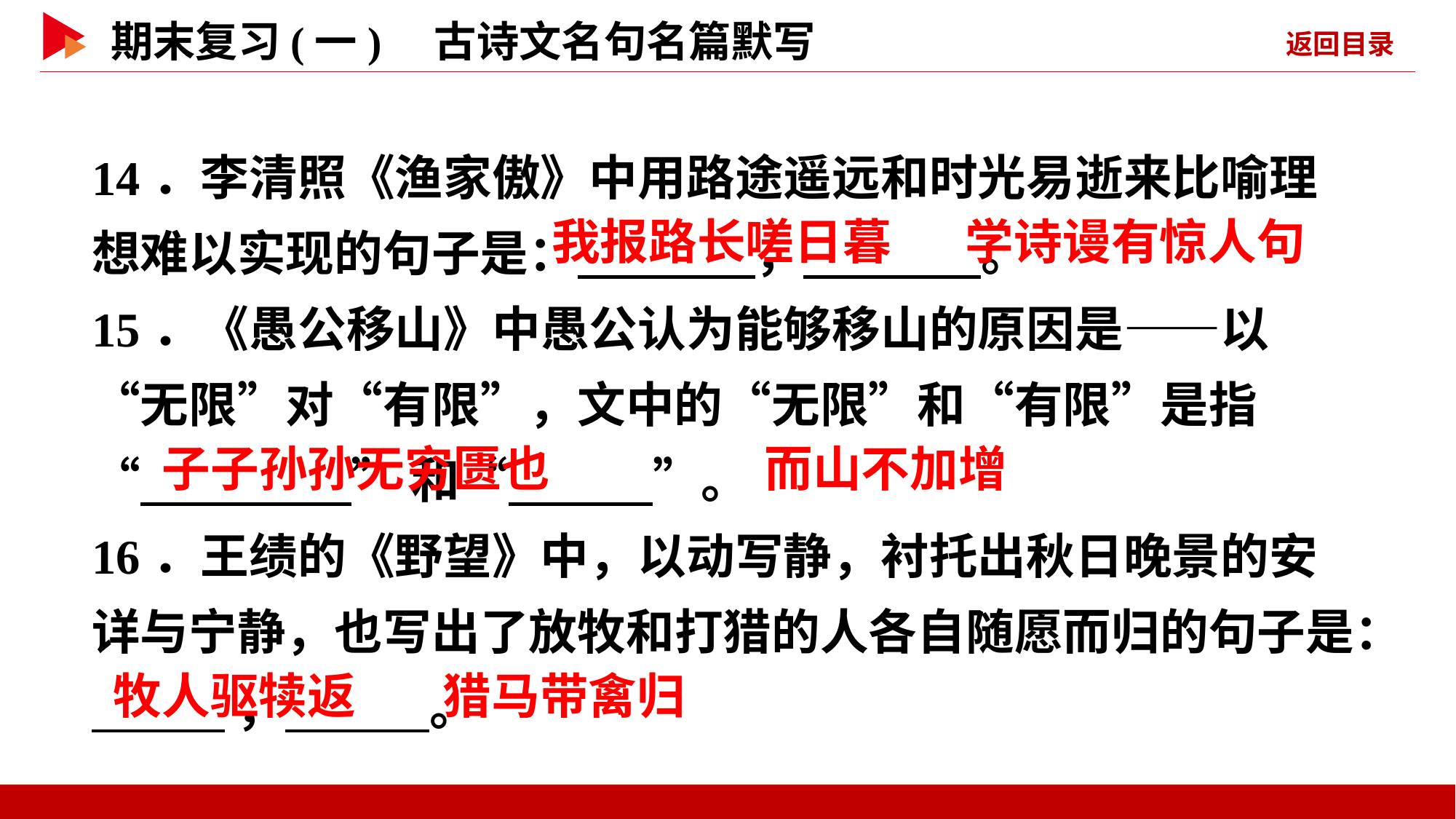

14．李清照《渔家傲》中用路途遥远和时光易逝来比喻理想难以实现的句子是：                ，                。
15．《愚公移山》中愚公认为能够移山的原因是——以“无限”对“有限”，文中的“无限”和“有限”是指
“                   ”和“             ”。
16．王绩的《野望》中，以动写静，衬托出秋日晚景的安详与宁静，也写出了放牧和打猎的人各自随愿而归的句子是：
            ，             。
 我报路长嗟日暮
 学诗谩有惊人句
 子子孙孙无穷匮也
 而山不加增
 牧人驱犊返
 猎马带禽归